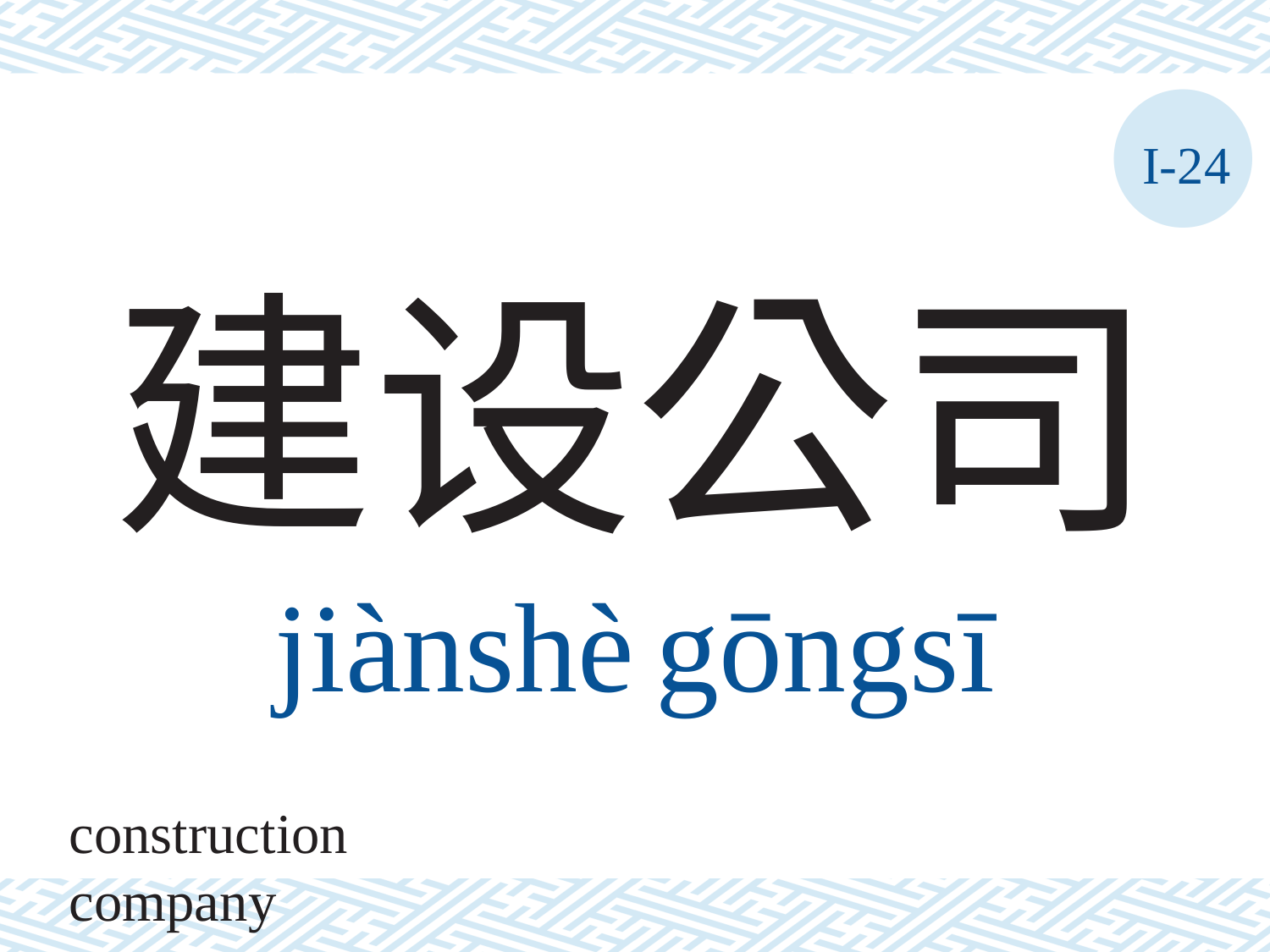

I-24
# 建设公司 jiànshè	gōngsī
construction company